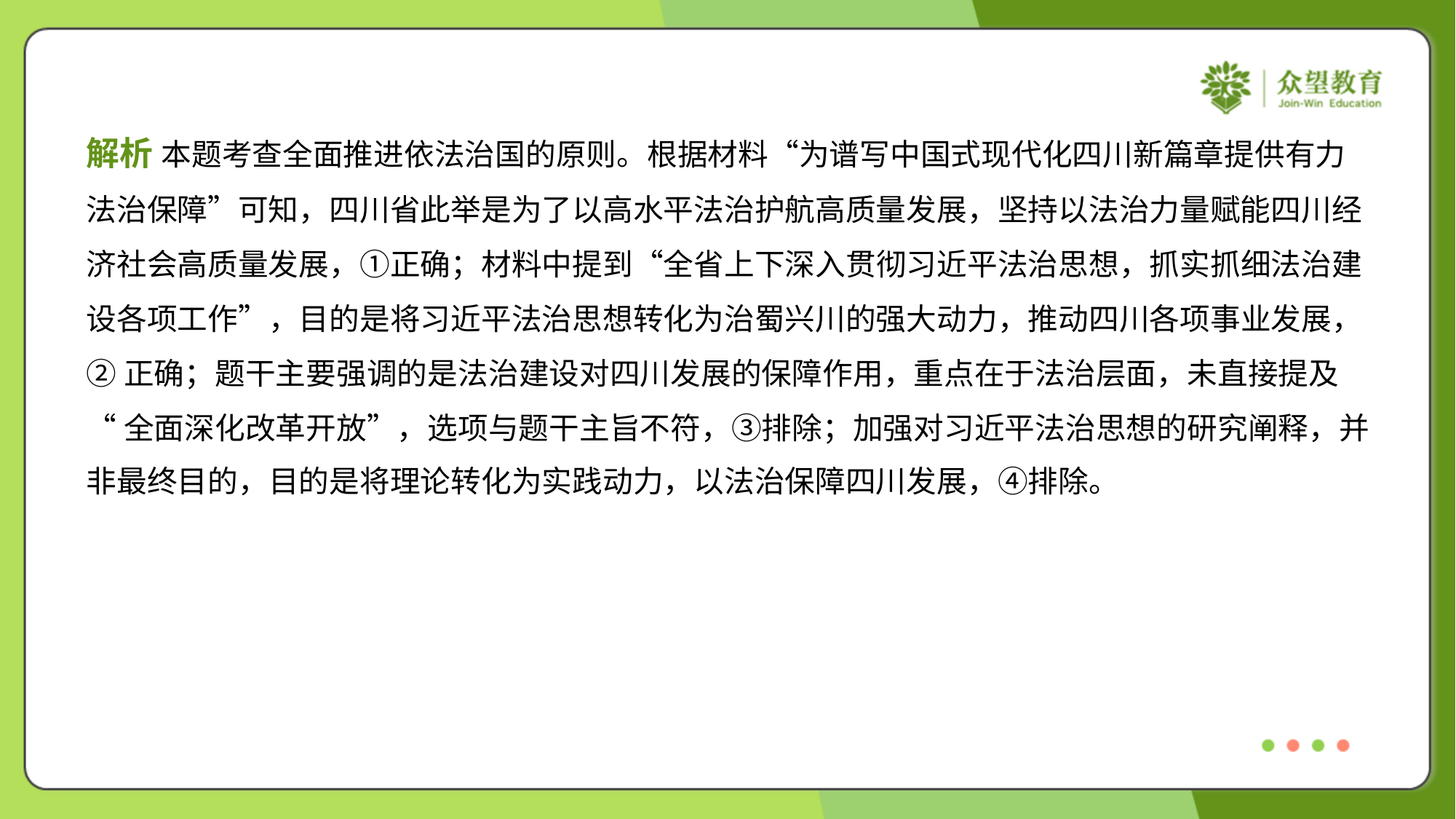

解析 本题考查全面推进依法治国的原则。根据材料“为谱写中国式现代化四川新篇章提供有力
法治保障”可知，四川省此举是为了以高水平法治护航高质量发展，坚持以法治力量赋能四川经
济社会高质量发展，①正确；材料中提到“全省上下深入贯彻习近平法治思想，抓实抓细法治建
设各项工作”，目的是将习近平法治思想转化为治蜀兴川的强大动力，推动四川各项事业发展，
②正确；题干主要强调的是法治建设对四川发展的保障作用，重点在于法治层面，未直接提及
“全面深化改革开放”，选项与题干主旨不符，③排除；加强对习近平法治思想的研究阐释，并
非最终目的，目的是将理论转化为实践动力，以法治保障四川发展，④排除。